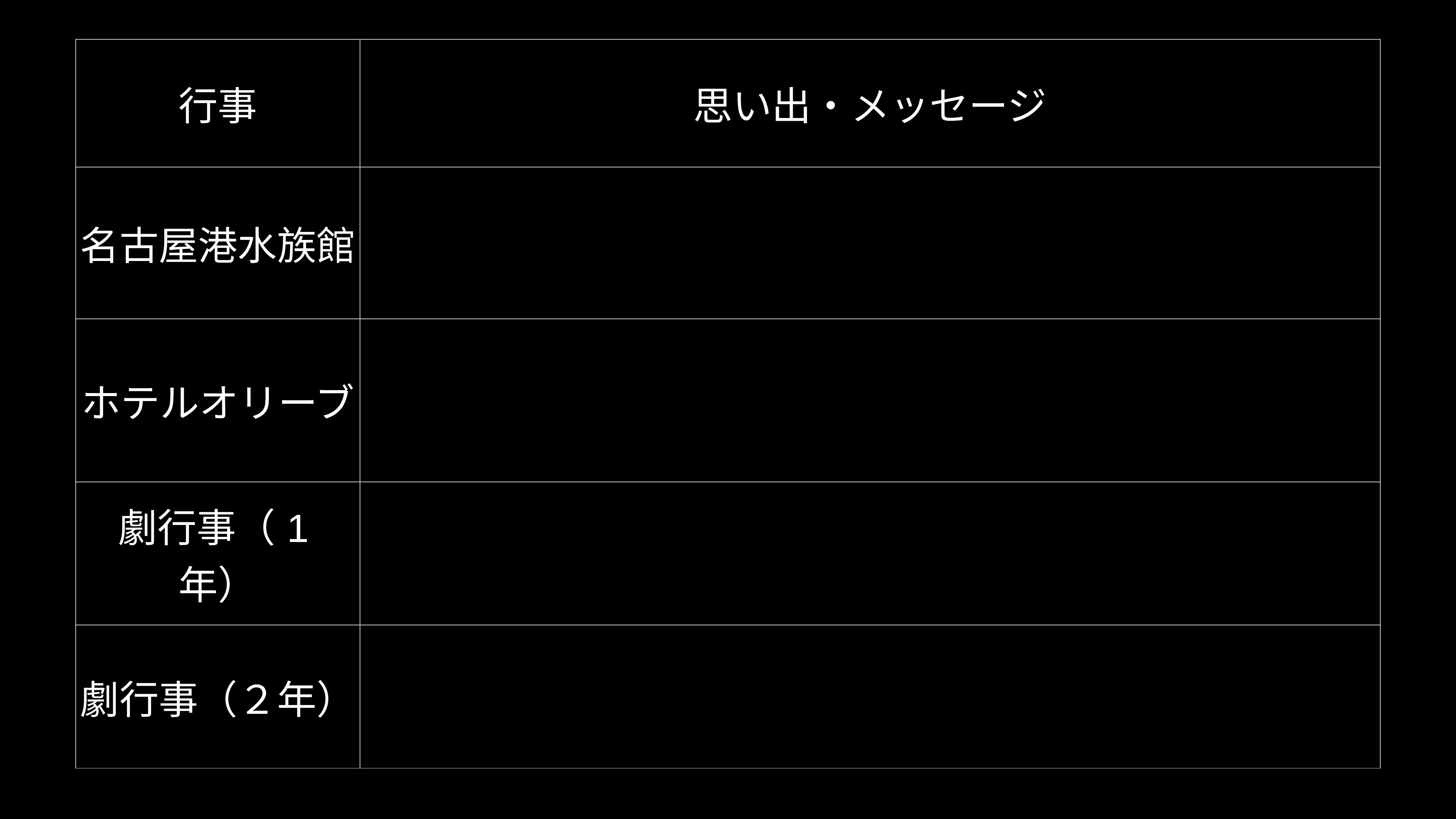

| 行事 | 思い出・メッセージ |
| --- | --- |
| 名古屋港水族館 |  |
| ホテルオリーブ |  |
| 劇行事（1年） |  |
| 劇行事（２年） |  |